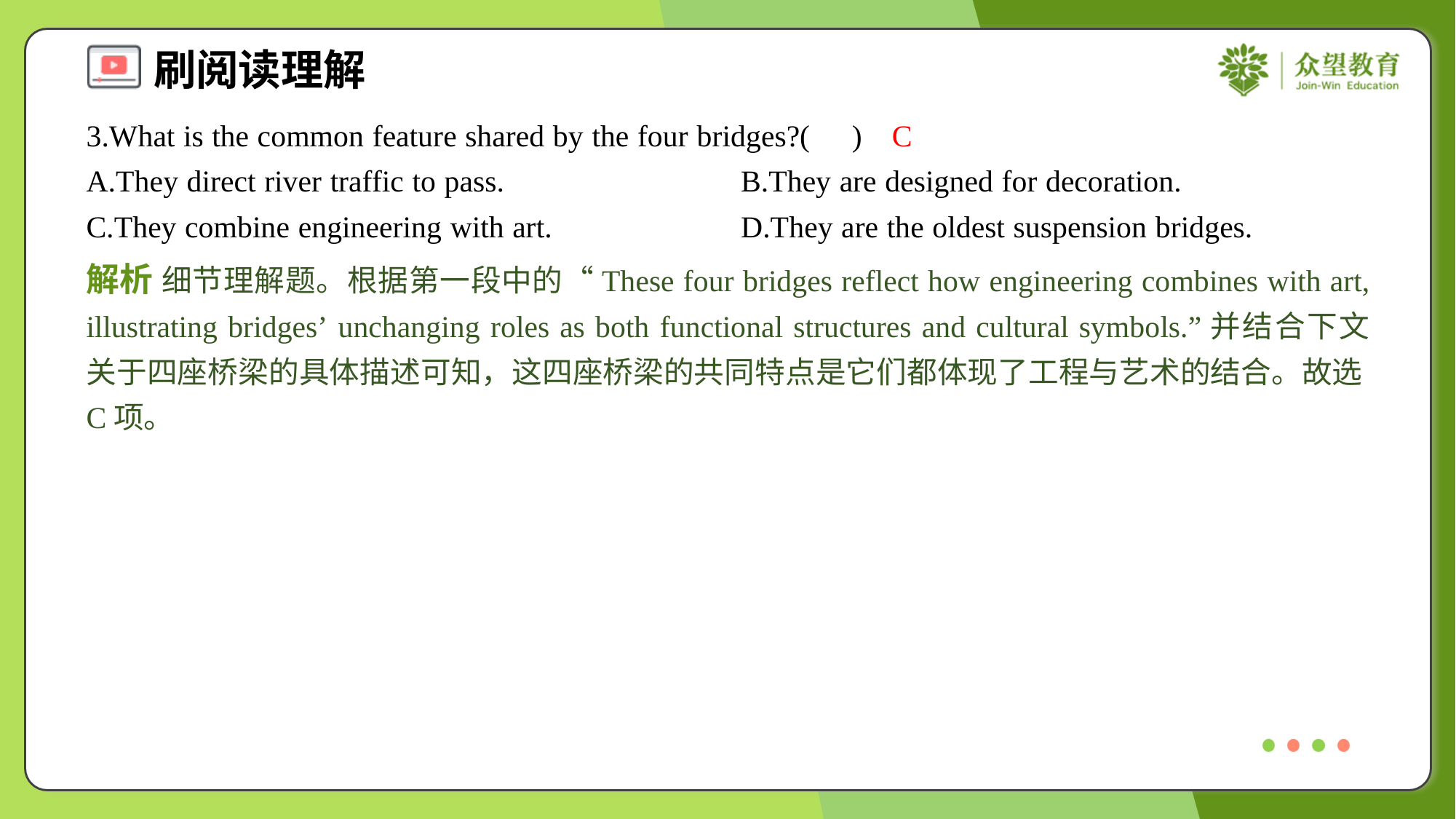

3.What is the common feature shared by the four bridges?(     )
C
A.They direct river traffic to pass.	B.They are designed for decoration.
C.They combine engineering with art.	D.They are the oldest suspension bridges.
解析 细节理解题。根据第一段中的“These four bridges reflect how engineering combines with art, illustrating bridges’ unchanging roles as both functional structures and cultural symbols.”并结合下文关于四座桥梁的具体描述可知，这四座桥梁的共同特点是它们都体现了工程与艺术的结合。故选C项。